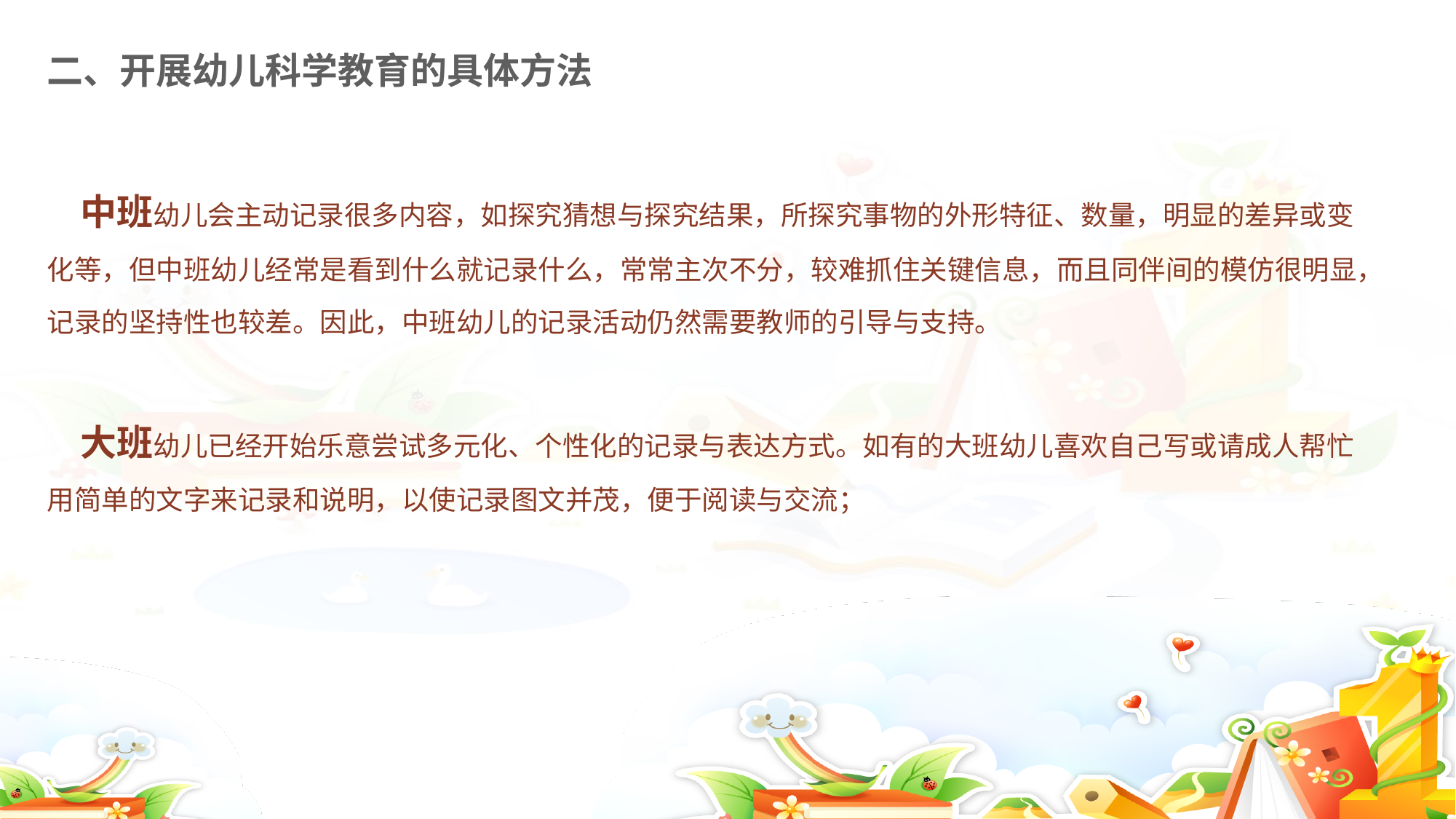

二、开展幼儿科学教育的具体方法
   中班幼儿会主动记录很多内容，如探究猜想与探究结果，所探究事物的外形特征、数量，明显的差异或变化等，但中班幼儿经常是看到什么就记录什么，常常主次不分，较难抓住关键信息，而且同伴间的模仿很明显，记录的坚持性也较差。因此，中班幼儿的记录活动仍然需要教师的引导与支持。
   大班幼儿已经开始乐意尝试多元化、个性化的记录与表达方式。如有的大班幼儿喜欢自己写或请成人帮忙用简单的文字来记录和说明，以使记录图文并茂，便于阅读与交流；